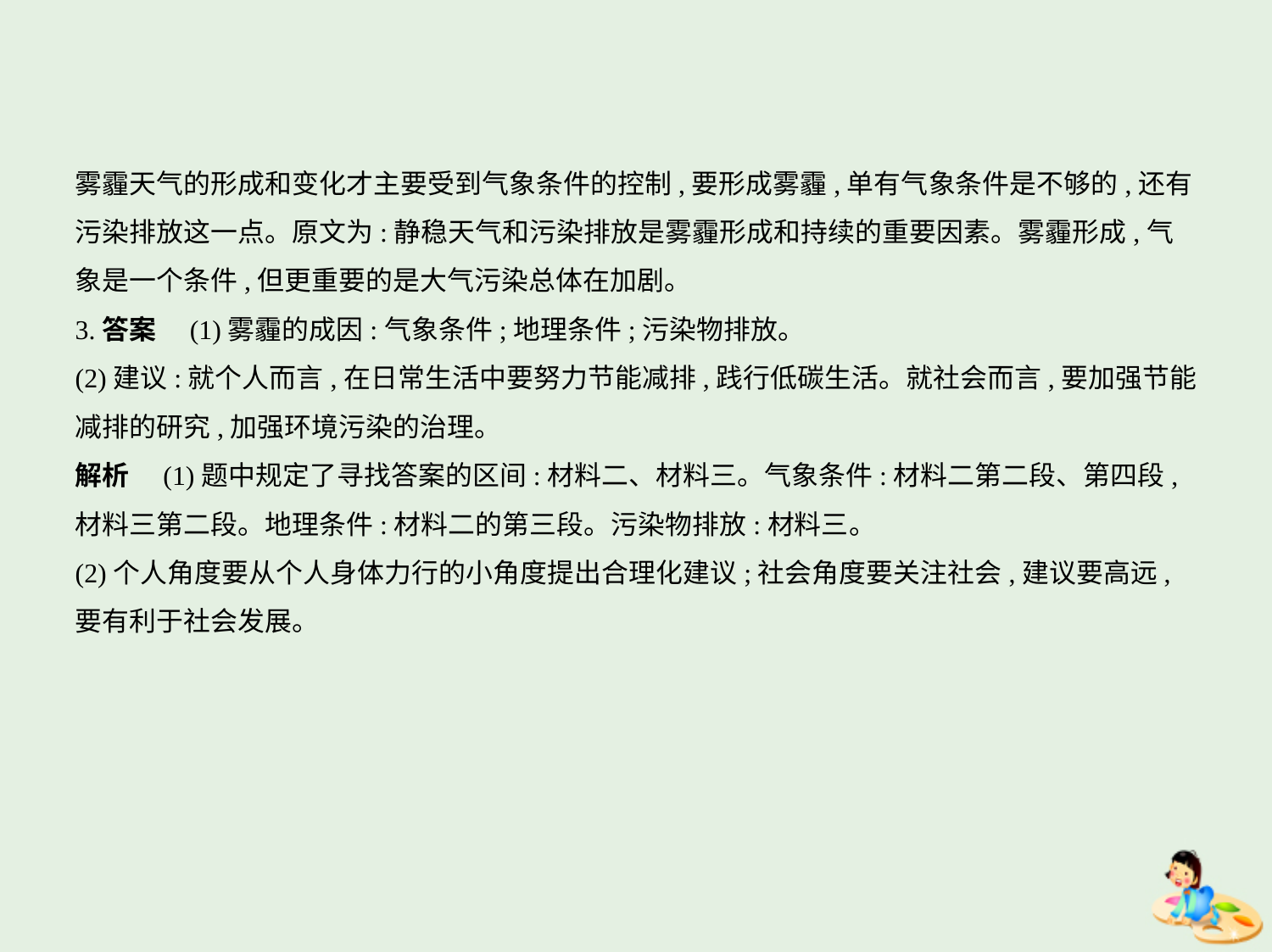

雾霾天气的形成和变化才主要受到气象条件的控制,要形成雾霾,单有气象条件是不够的,还有
污染排放这一点。原文为:静稳天气和污染排放是雾霾形成和持续的重要因素。雾霾形成,气
象是一个条件,但更重要的是大气污染总体在加剧。
3.答案　(1)雾霾的成因:气象条件;地理条件;污染物排放。
(2)建议:就个人而言,在日常生活中要努力节能减排,践行低碳生活。就社会而言,要加强节能
减排的研究,加强环境污染的治理。
解析　(1)题中规定了寻找答案的区间:材料二、材料三。气象条件:材料二第二段、第四段,
材料三第二段。地理条件:材料二的第三段。污染物排放:材料三。
(2)个人角度要从个人身体力行的小角度提出合理化建议;社会角度要关注社会,建议要高远,
要有利于社会发展。